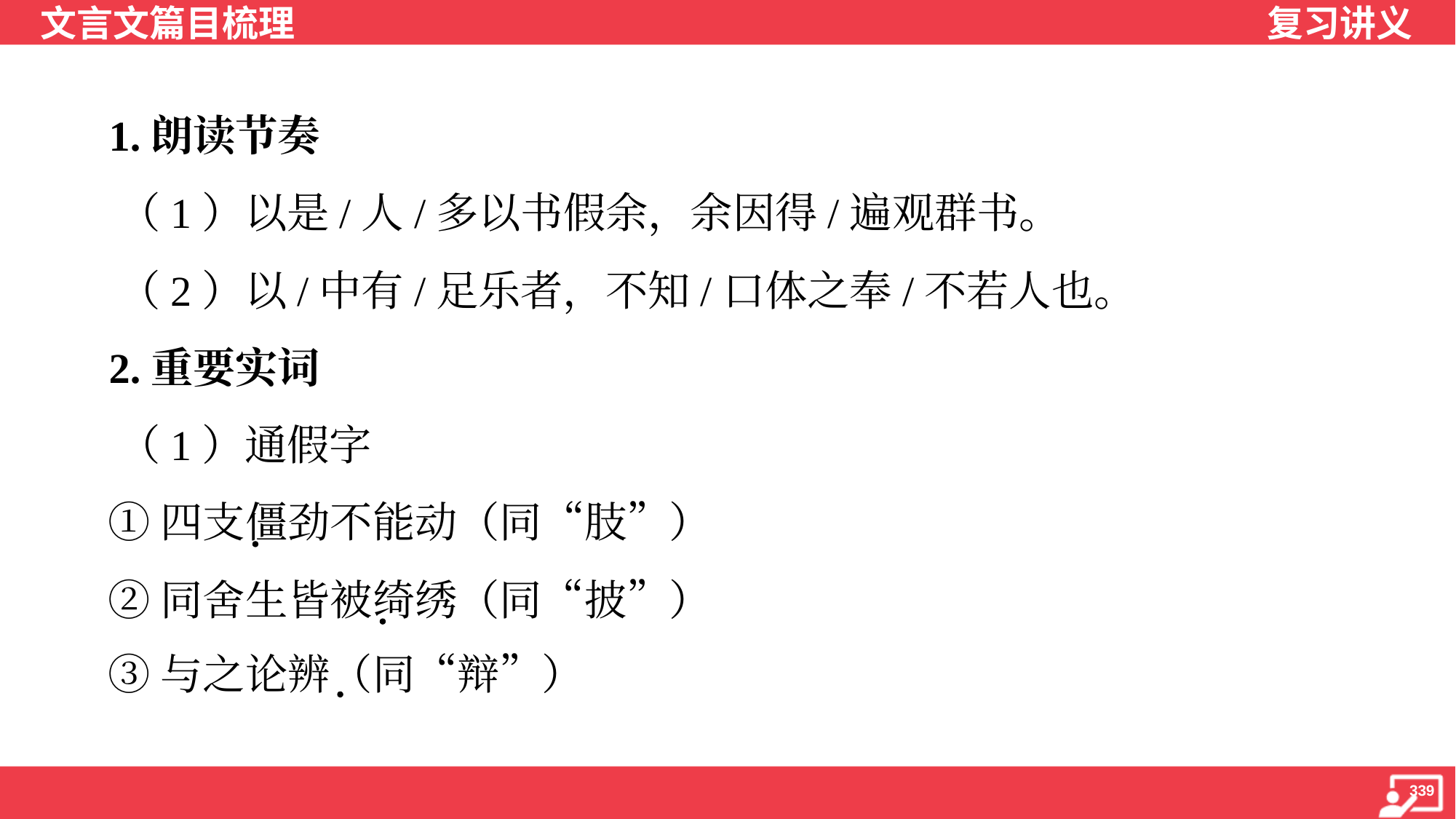

1.朗读节奏
    （1）以是/人/多以书假余，余因得/遍观群书。
    （2）以/中有/足乐者，不知/口体之奉/不若人也。
    2.重要实词
    （1）通假字
    ①四支僵劲不能动（同“肢”）
    ②同舍生皆被绮绣（同“披”）
    ③与之论辨（同“辩”）